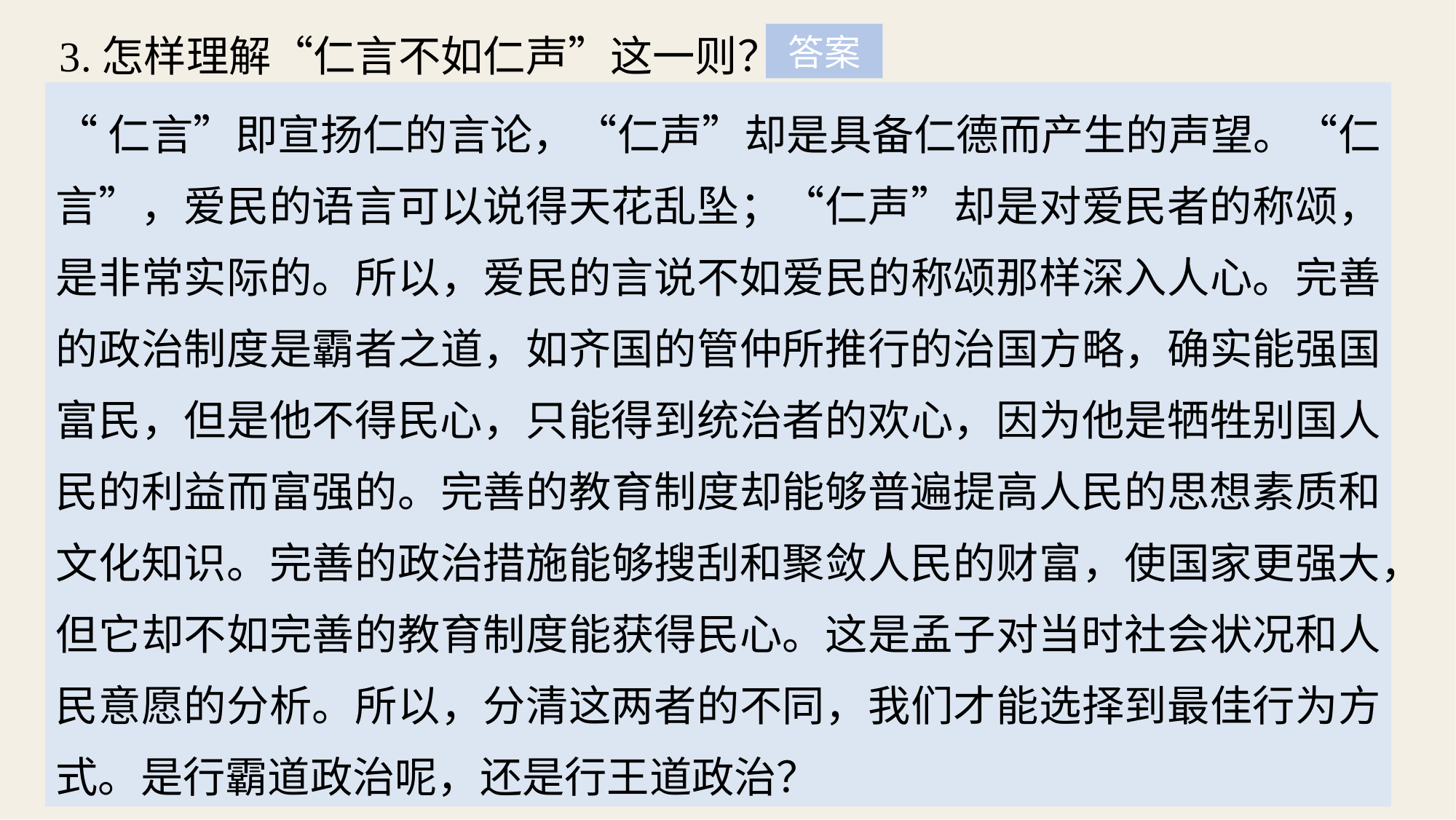

3.怎样理解“仁言不如仁声”这一则？
答案
“仁言”即宣扬仁的言论，“仁声”却是具备仁德而产生的声望。“仁言”，爱民的语言可以说得天花乱坠；“仁声”却是对爱民者的称颂，是非常实际的。所以，爱民的言说不如爱民的称颂那样深入人心。完善的政治制度是霸者之道，如齐国的管仲所推行的治国方略，确实能强国富民，但是他不得民心，只能得到统治者的欢心，因为他是牺牲别国人民的利益而富强的。完善的教育制度却能够普遍提高人民的思想素质和文化知识。完善的政治措施能够搜刮和聚敛人民的财富，使国家更强大，但它却不如完善的教育制度能获得民心。这是孟子对当时社会状况和人民意愿的分析。所以，分清这两者的不同，我们才能选择到最佳行为方式。是行霸道政治呢，还是行王道政治？